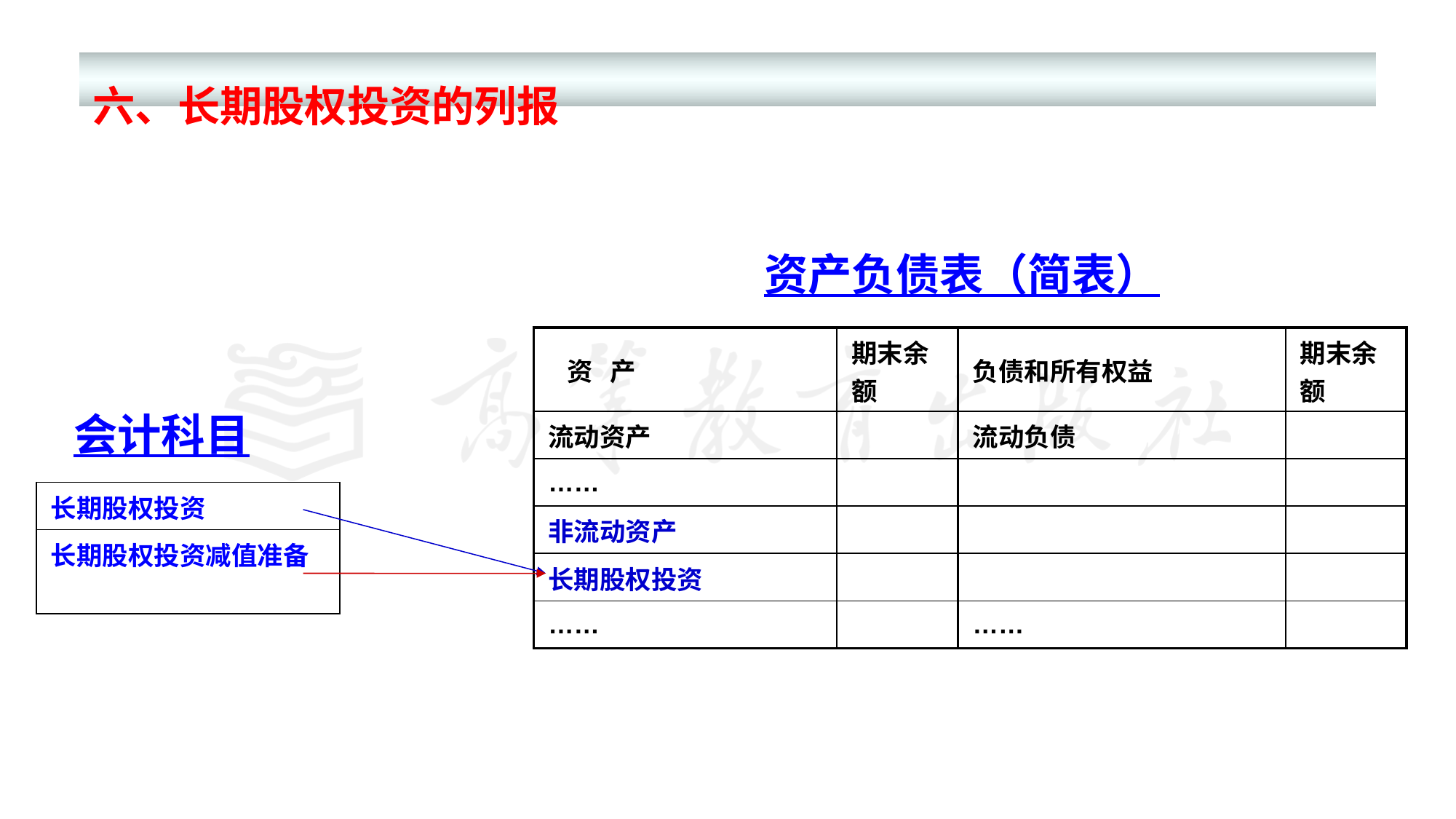

# 六、长期股权投资的列报
  资产负债表（简表）
| 资 产 | 期末余额 | 负债和所有权益 | 期末余额 |
| --- | --- | --- | --- |
| 流动资产 |  | 流动负债 |  |
| …… |  |  |  |
| 非流动资产 |  |  |  |
| 长期股权投资 |  |  |  |
| …… |  | …… |  |
会计科目
| 长期股权投资 |
| --- |
| 长期股权投资减值准备 |